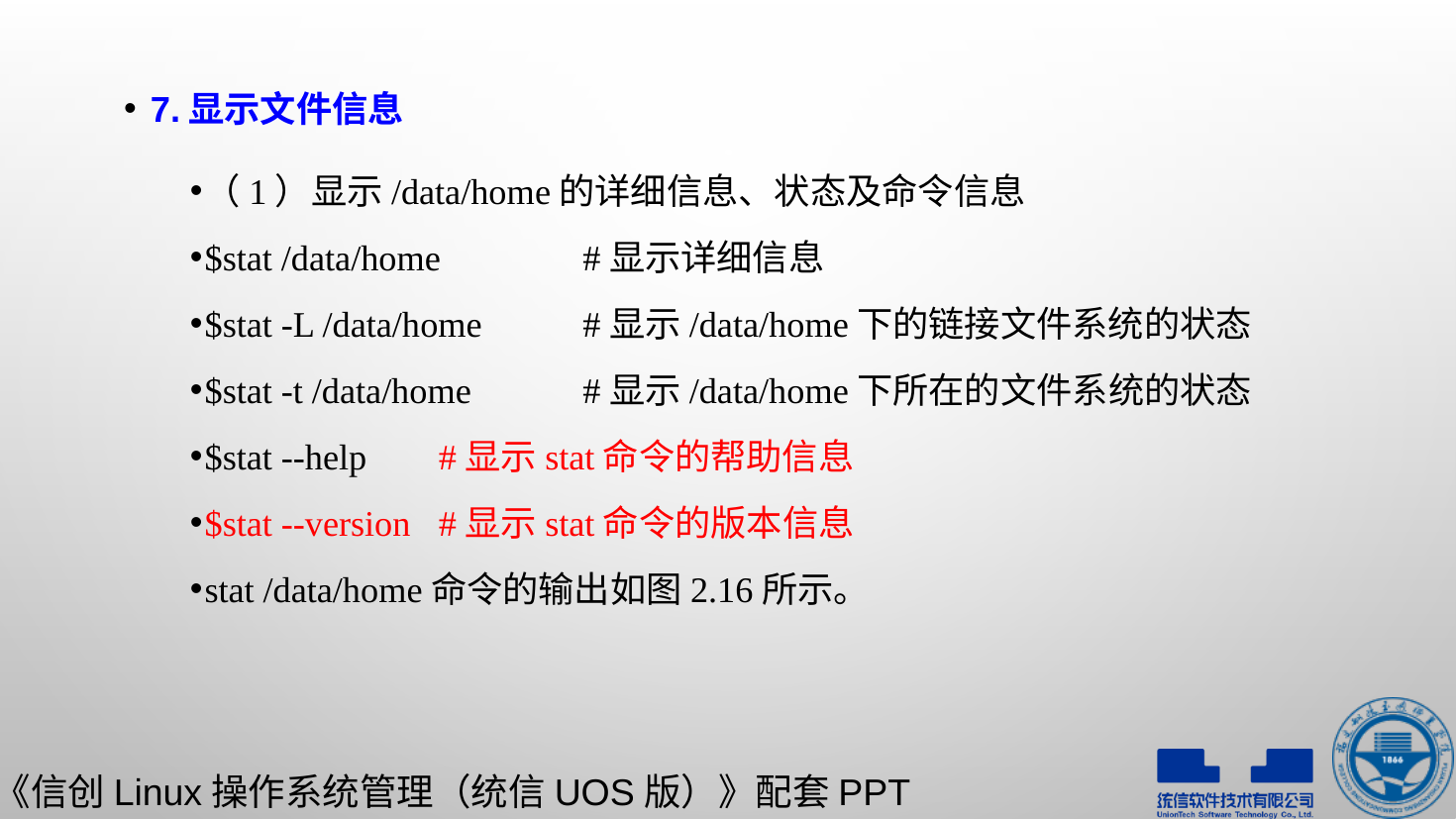

7.显示文件信息
（1）显示/data/home的详细信息、状态及命令信息
$stat /data/home						#显示详细信息
$stat -L /data/home		#显示/data/home下的链接文件系统的状态
$stat -t /data/home		#显示/data/home下所在的文件系统的状态
$stat --help					#显示stat命令的帮助信息
$stat --version					#显示stat命令的版本信息
stat /data/home命令的输出如图2.16所示。